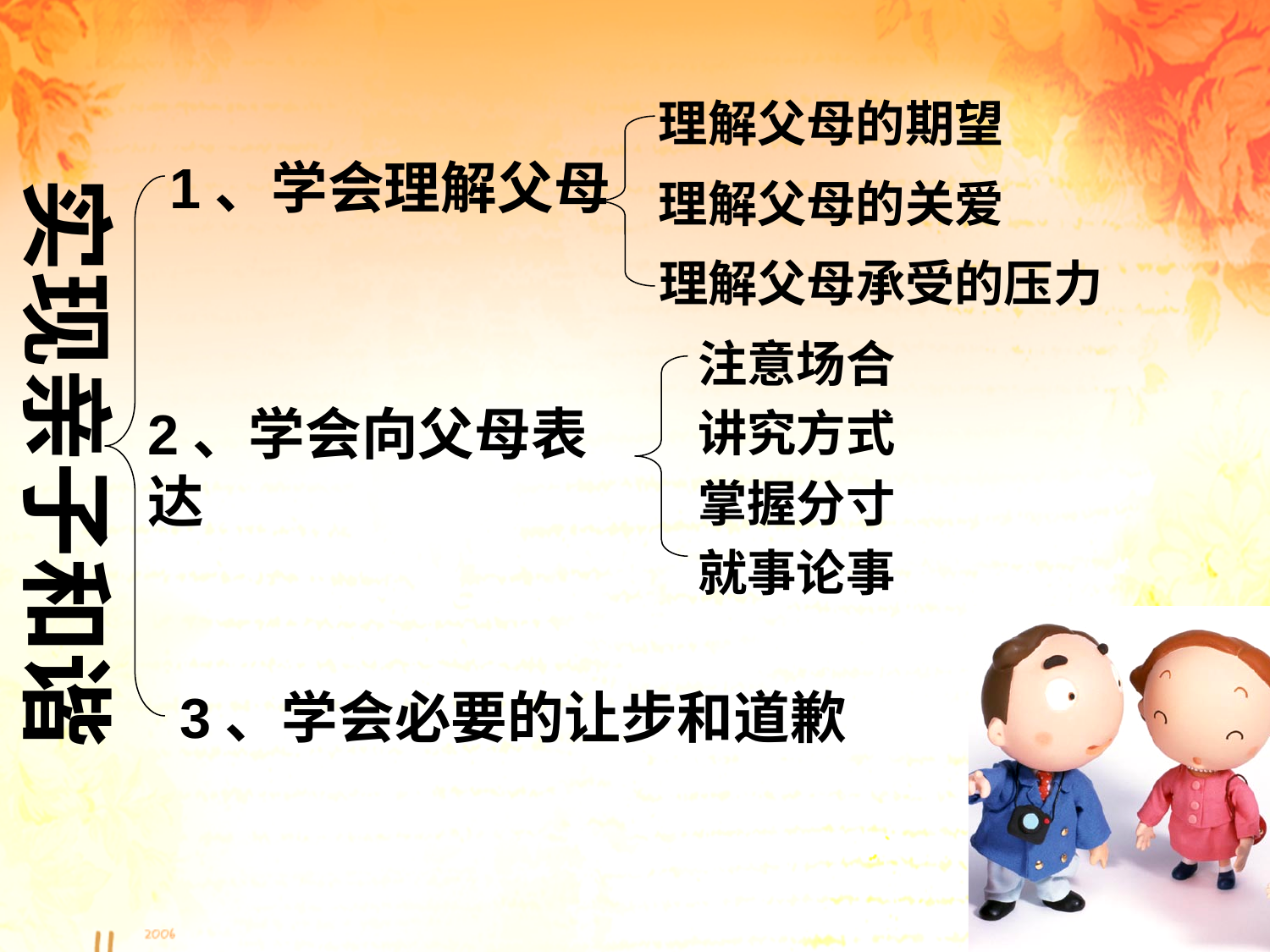

实现亲子和谐

理解父母的期望

1、学会理解父母
理解父母的关爱

理解父母承受的压力

注意场合

讲究方式
2、学会向父母表达

掌握分寸
就事论事
3、学会必要的让步和道歉